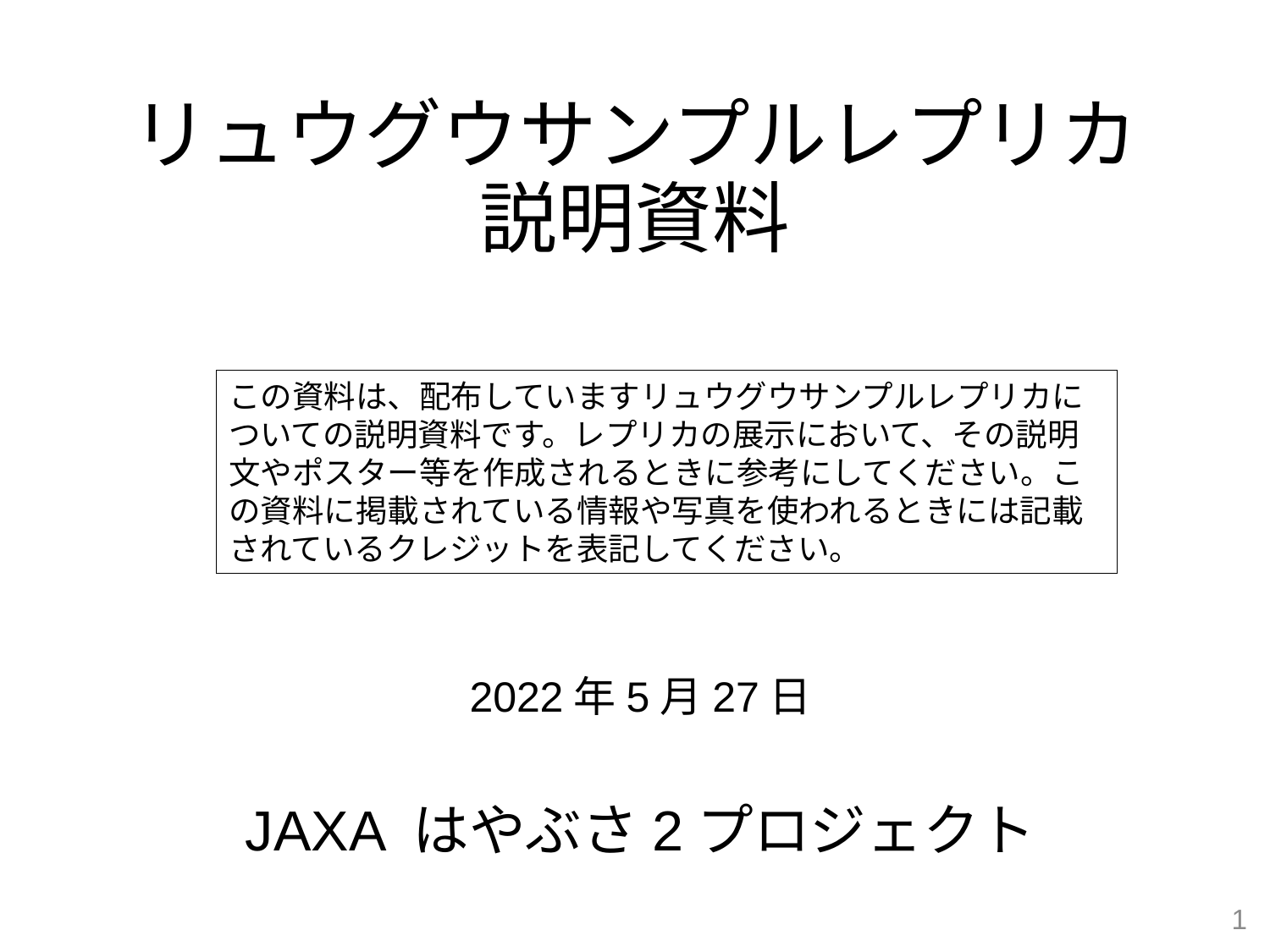

# リュウグウサンプルレプリカ 説明資料
この資料は、配布していますリュウグウサンプルレプリカについての説明資料です。レプリカの展示において、その説明文やポスター等を作成されるときに参考にしてください。この資料に掲載されている情報や写真を使われるときには記載されているクレジットを表記してください。
2022年5月27日

JAXA はやぶさ2プロジェクト
1